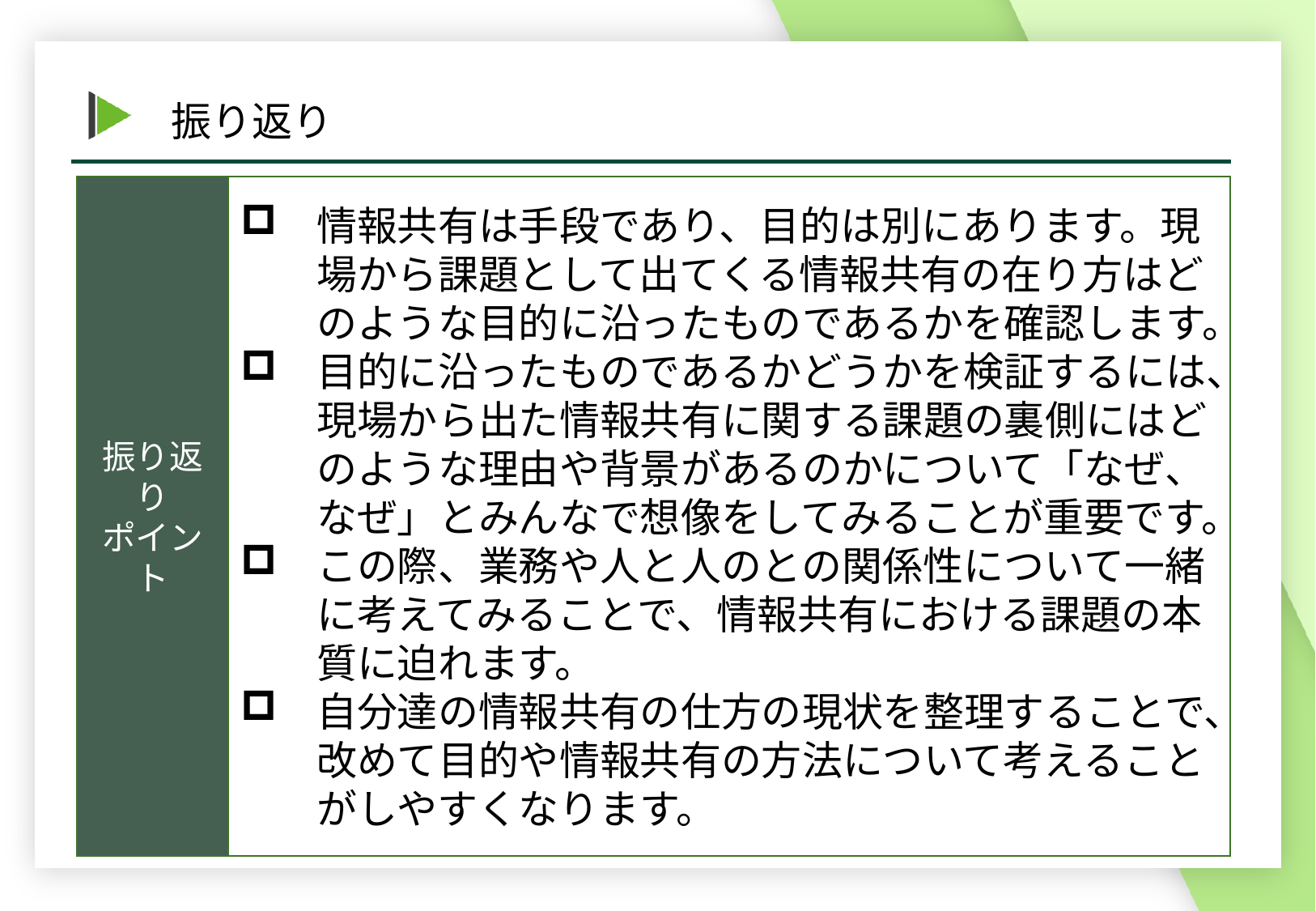

情報共有は手段であり、目的は別にあります。現場から課題として出てくる情報共有の在り方はどのような目的に沿ったものであるかを確認します。
目的に沿ったものであるかどうかを検証するには、現場から出た情報共有に関する課題の裏側にはどのような理由や背景があるのかについて「なぜ、なぜ」とみんなで想像をしてみることが重要です。
この際、業務や人と人のとの関係性について一緒に考えてみることで、情報共有における課題の本質に迫れます。
自分達の情報共有の仕方の現状を整理することで、改めて目的や情報共有の方法について考えることがしやすくなります。
振り返り
ポイント